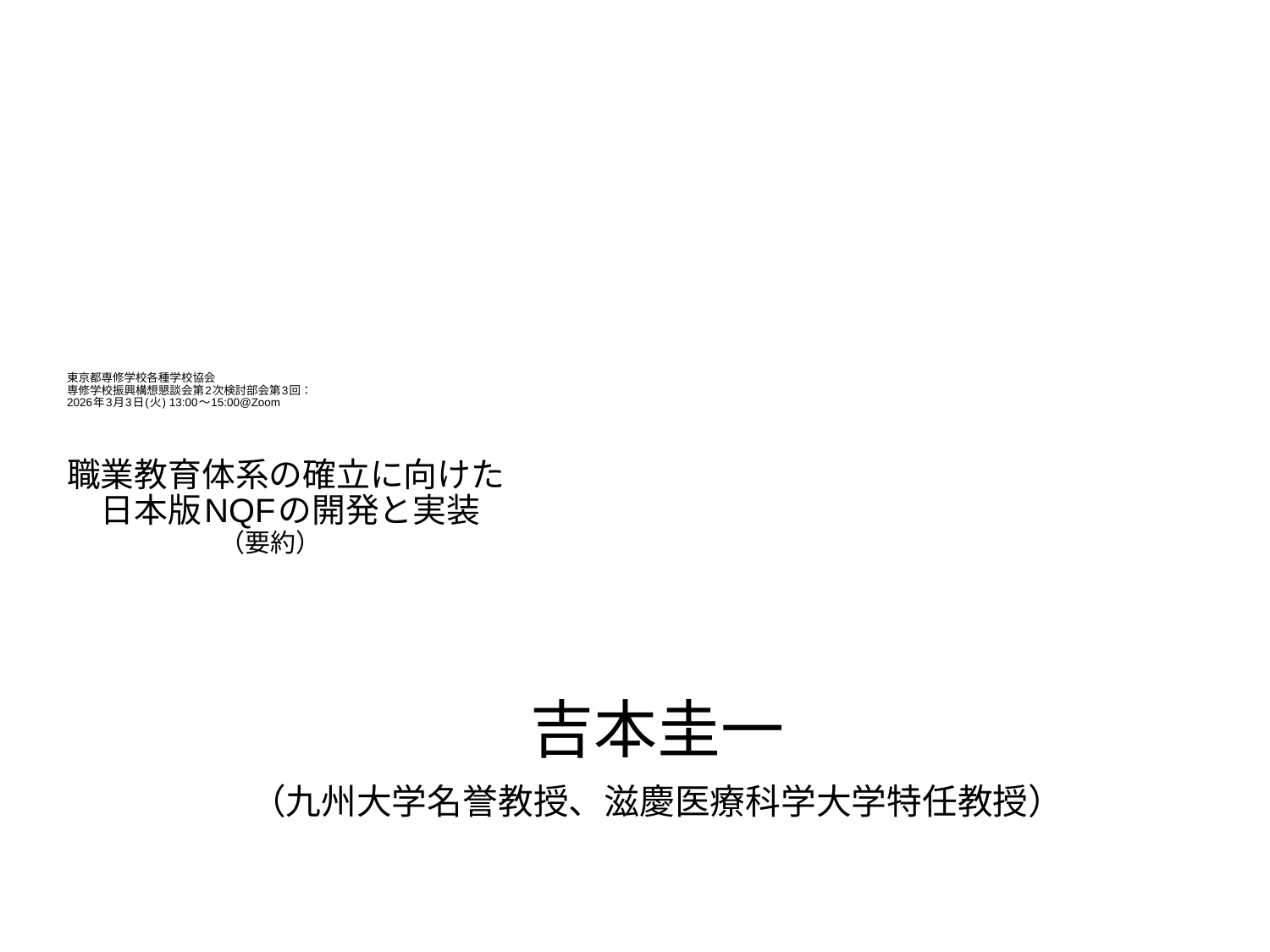

# 東京都専修学校各種学校協会 専修学校振興構想懇談会第2次検討部会第3回： 2026年3月3日(火) 13:00～15:00@Zoom 　 職業教育体系の確立に向けた 　日本版NQFの開発と実装 　　　　　　（要約）
吉本圭一
（九州大学名誉教授、滋慶医療科学大学特任教授）